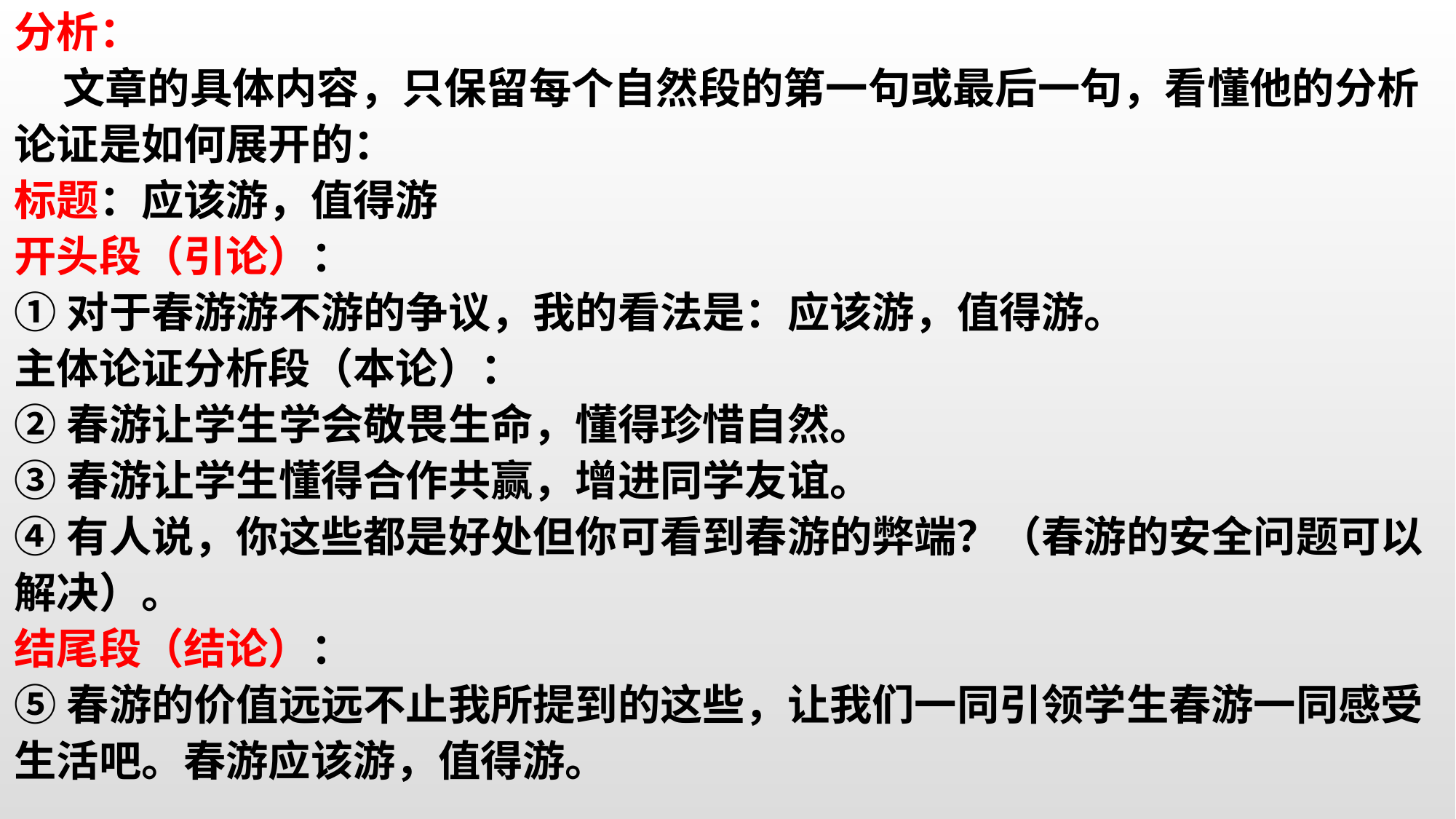

分析：
    文章的具体内容，只保留每个自然段的第一句或最后一句，看懂他的分析论证是如何展开的：
标题：应该游，值得游
开头段（引论）：
①对于春游游不游的争议，我的看法是：应该游，值得游。
主体论证分析段（本论）：
②春游让学生学会敬畏生命，懂得珍惜自然。
③春游让学生懂得合作共赢，增进同学友谊。
④有人说，你这些都是好处但你可看到春游的弊端？（春游的安全问题可以解决）。
结尾段（结论）：
⑤春游的价值远远不止我所提到的这些，让我们一同引领学生春游一同感受生活吧。春游应该游，值得游。